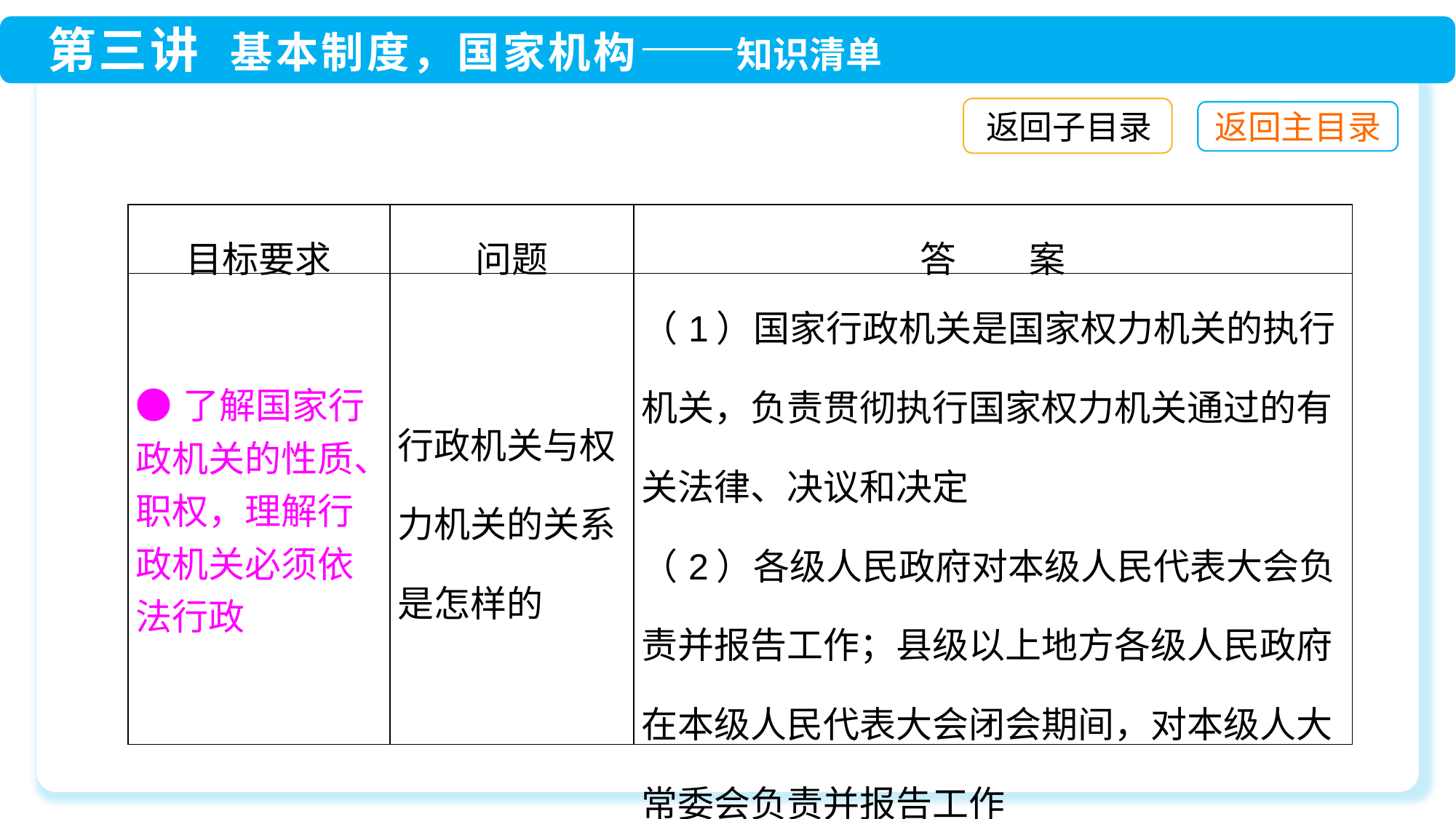

返回子目录
| 目标要求 | 问题 | 答　　案 |
| --- | --- | --- |
| ●了解国家行政机关的性质、职权，理解行政机关必须依法行政 | 行政机关与权力机关的关系是怎样的 | （1）国家行政机关是国家权力机关的执行机关，负责贯彻执行国家权力机关通过的有关法律、决议和决定 （2）各级人民政府对本级人民代表大会负责并报告工作；县级以上地方各级人民政府在本级人民代表大会闭会期间，对本级人大常委会负责并报告工作 |